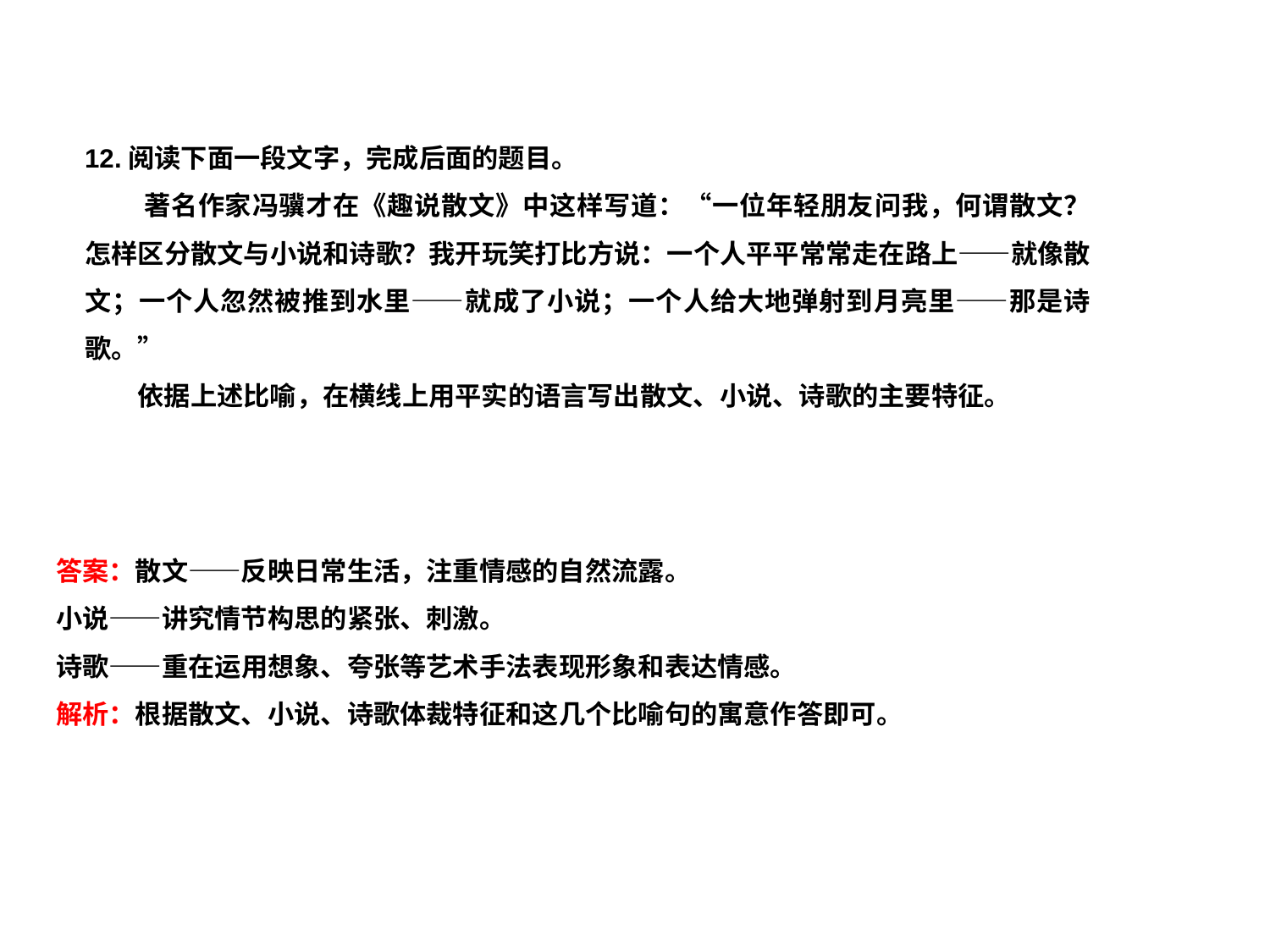

12.阅读下面一段文字，完成后面的题目。
        著名作家冯骥才在《趣说散文》中这样写道：“一位年轻朋友问我，何谓散文？怎样区分散文与小说和诗歌？我开玩笑打比方说：一个人平平常常走在路上——就像散文；一个人忽然被推到水里——就成了小说；一个人给大地弹射到月亮里——那是诗歌。”
　　依据上述比喻，在横线上用平实的语言写出散文、小说、诗歌的主要特征。
答案：散文——反映日常生活，注重情感的自然流露。
小说——讲究情节构思的紧张、刺激。
诗歌——重在运用想象、夸张等艺术手法表现形象和表达情感。
解析：根据散文、小说、诗歌体裁特征和这几个比喻句的寓意作答即可。